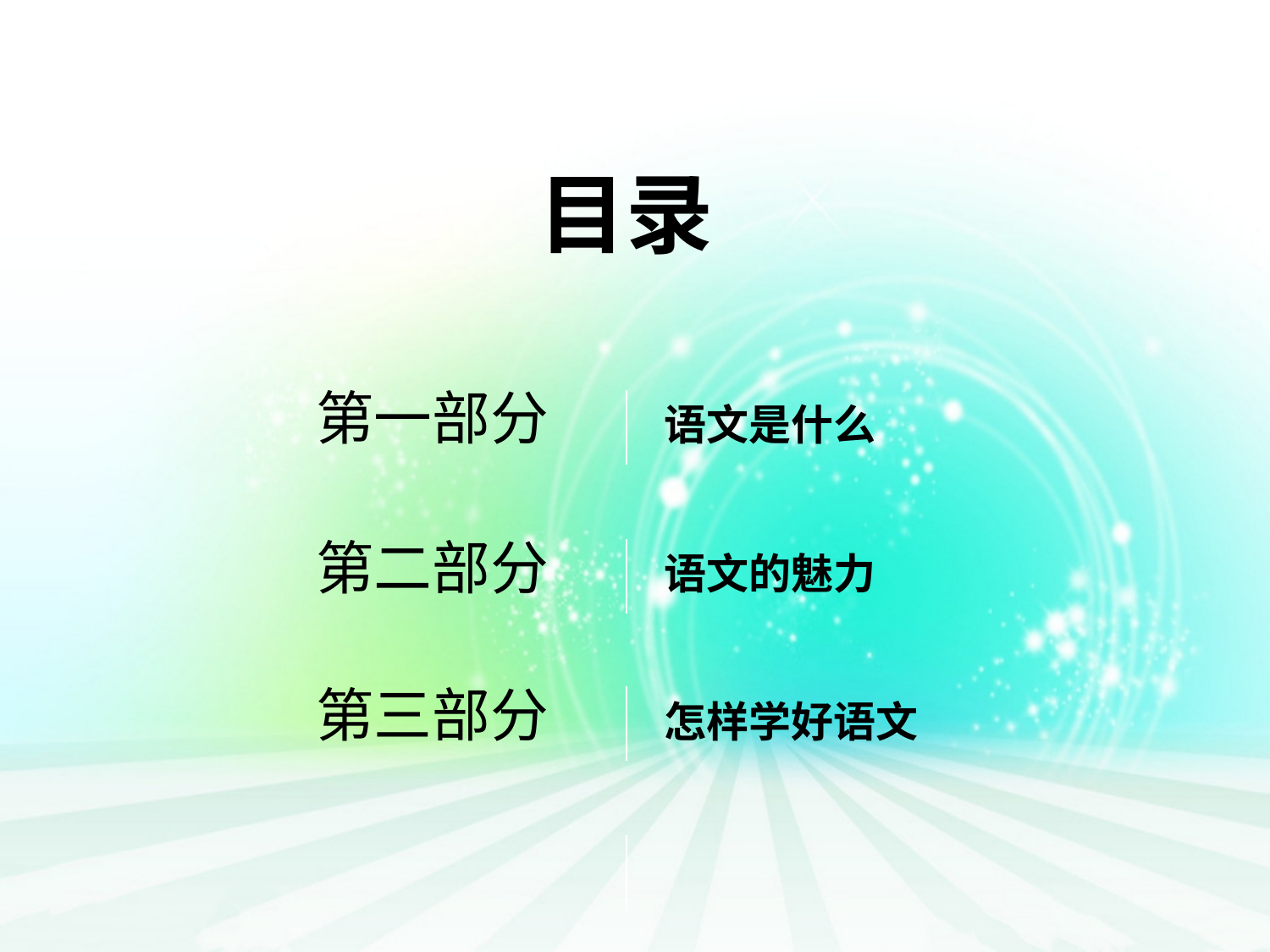

目录
语文是什么

第一部分
语文的魅力
第二部分
怎样学好语文
第三部分